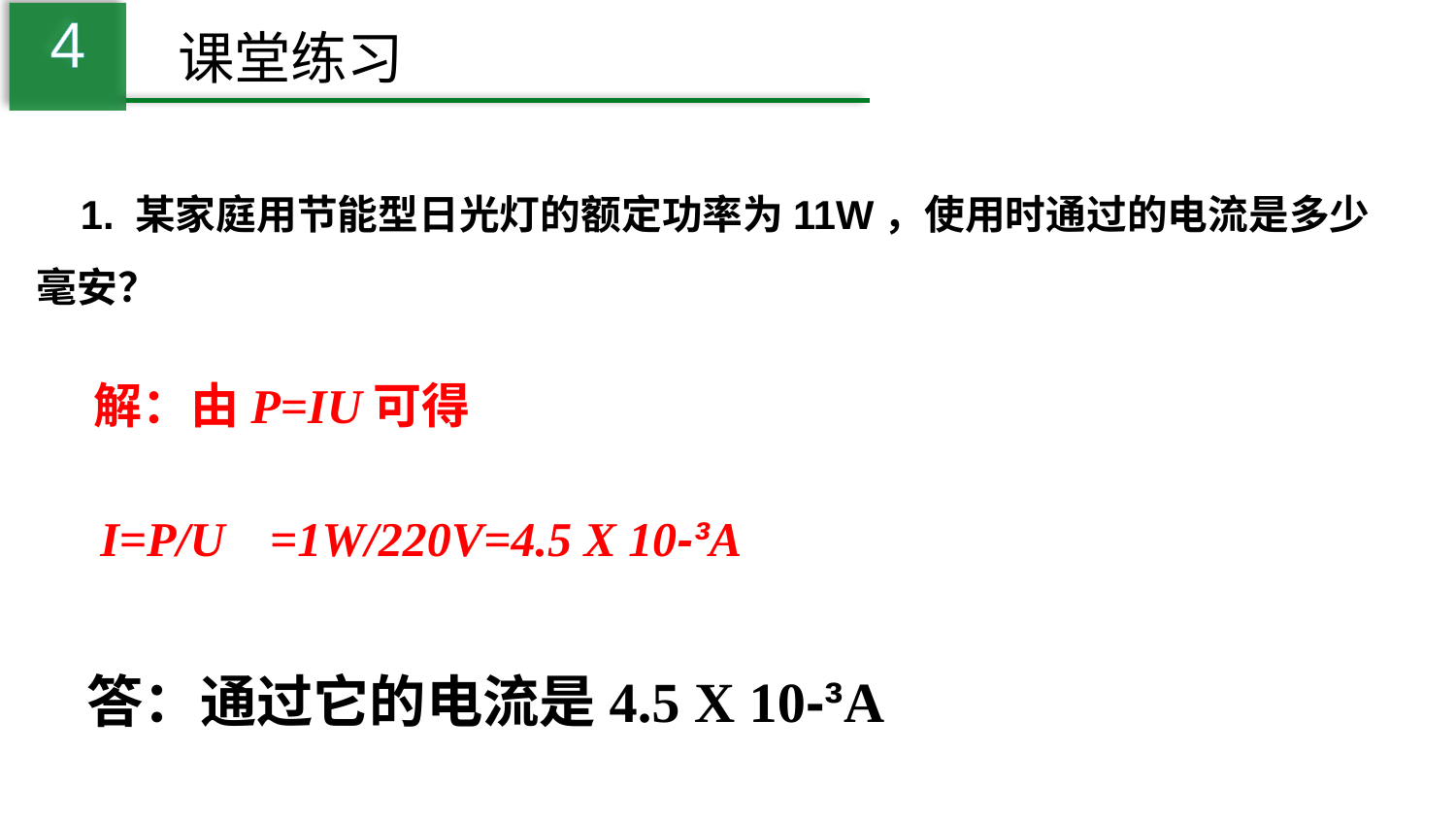

4
课堂练习
1. 某家庭用节能型日光灯的额定功率为11W，使用时通过的电流是多少毫安？
解：由P=IU可得

=1W/220V=4.5 X 10‐³A

I=P/U
答：通过它的电流是4.5 X 10‐³A